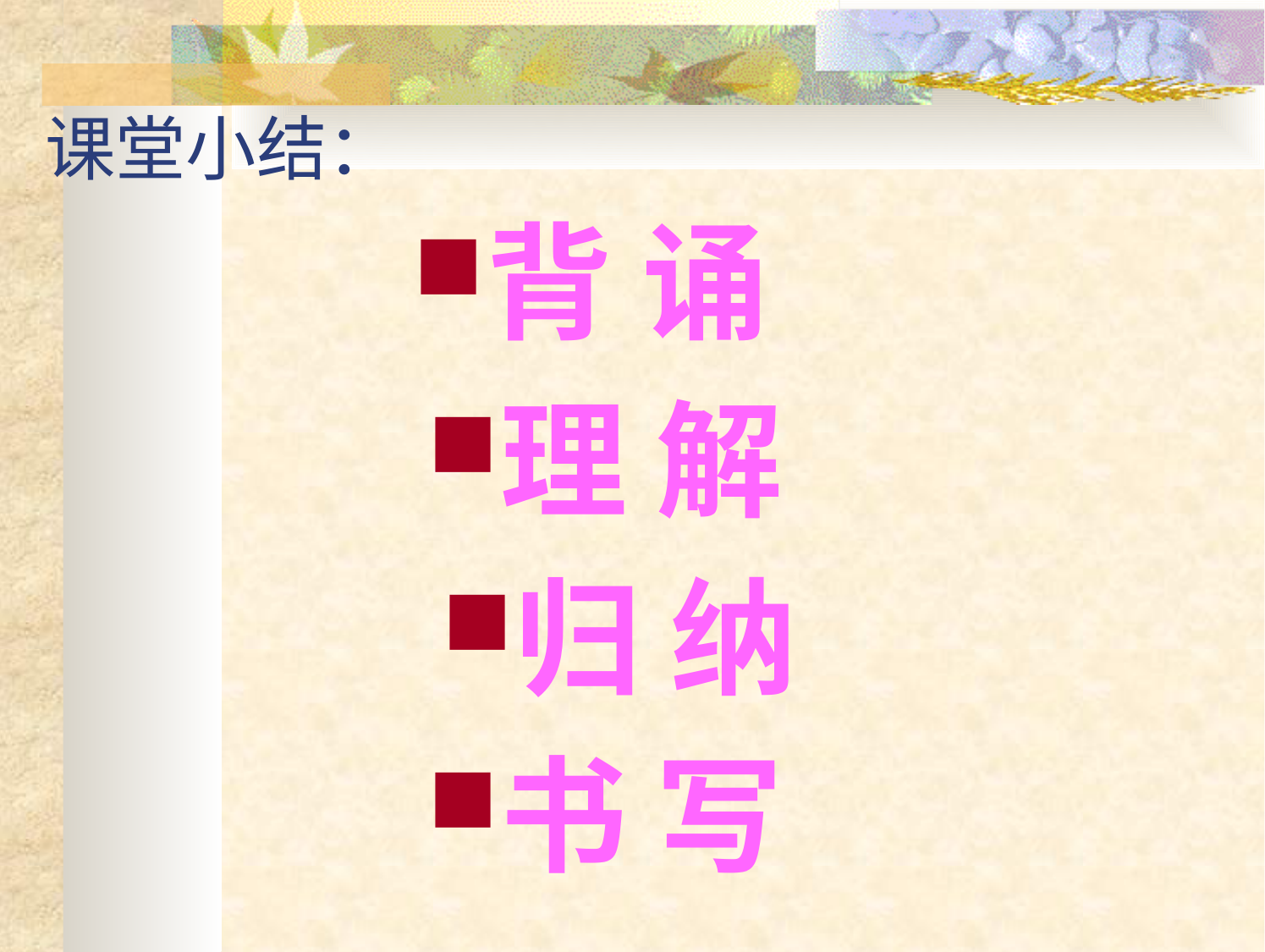

# 课堂小结：
背 诵
理 解
归 纳
书 写